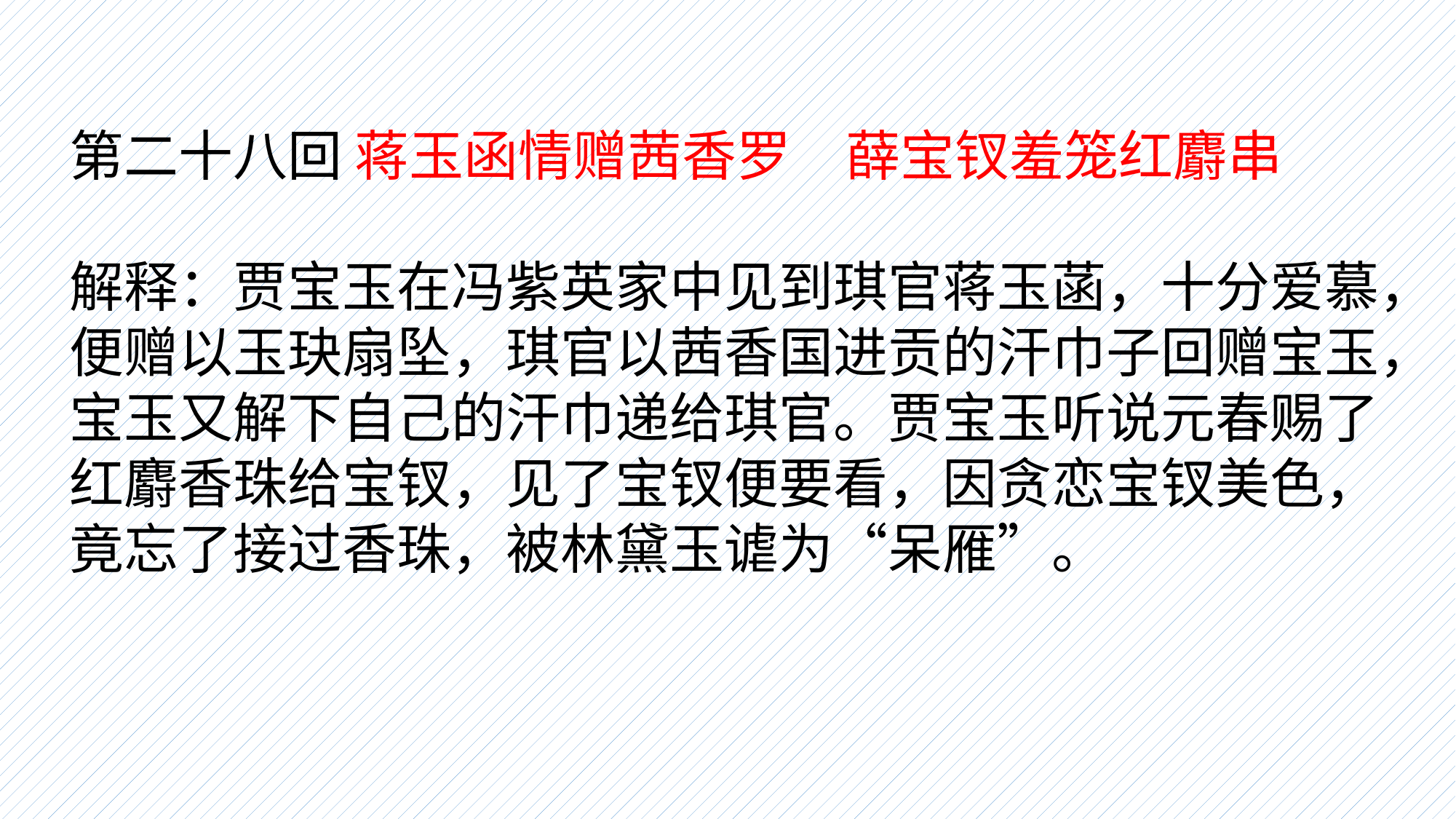

第二十八回 蒋玉函情赠茜香罗　薛宝钗羞笼红麝串

解释：贾宝玉在冯紫英家中见到琪官蒋玉菡，十分爱慕，便赠以玉玦扇坠，琪官以茜香国进贡的汗巾子回赠宝玉，宝玉又解下自己的汗巾递给琪官。贾宝玉听说元春赐了红麝香珠给宝钗，见了宝钗便要看，因贪恋宝钗美色，竟忘了接过香珠，被林黛玉谑为“呆雁”。